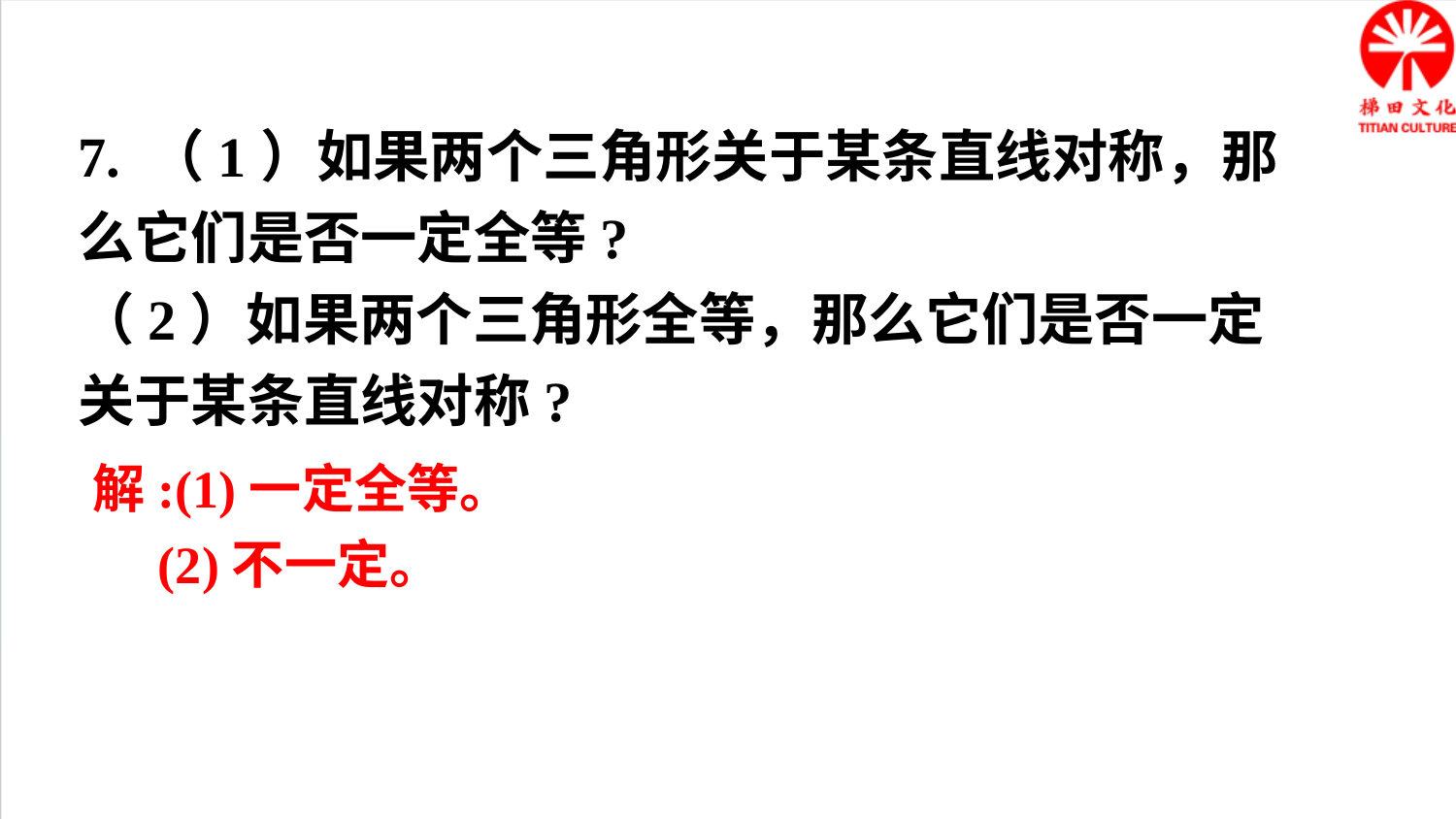

7. （1）如果两个三角形关于某条直线对称，那么它们是否一定全等?
（2）如果两个三角形全等，那么它们是否一定关于某条直线对称?
解:(1)一定全等。
     (2)不一定。